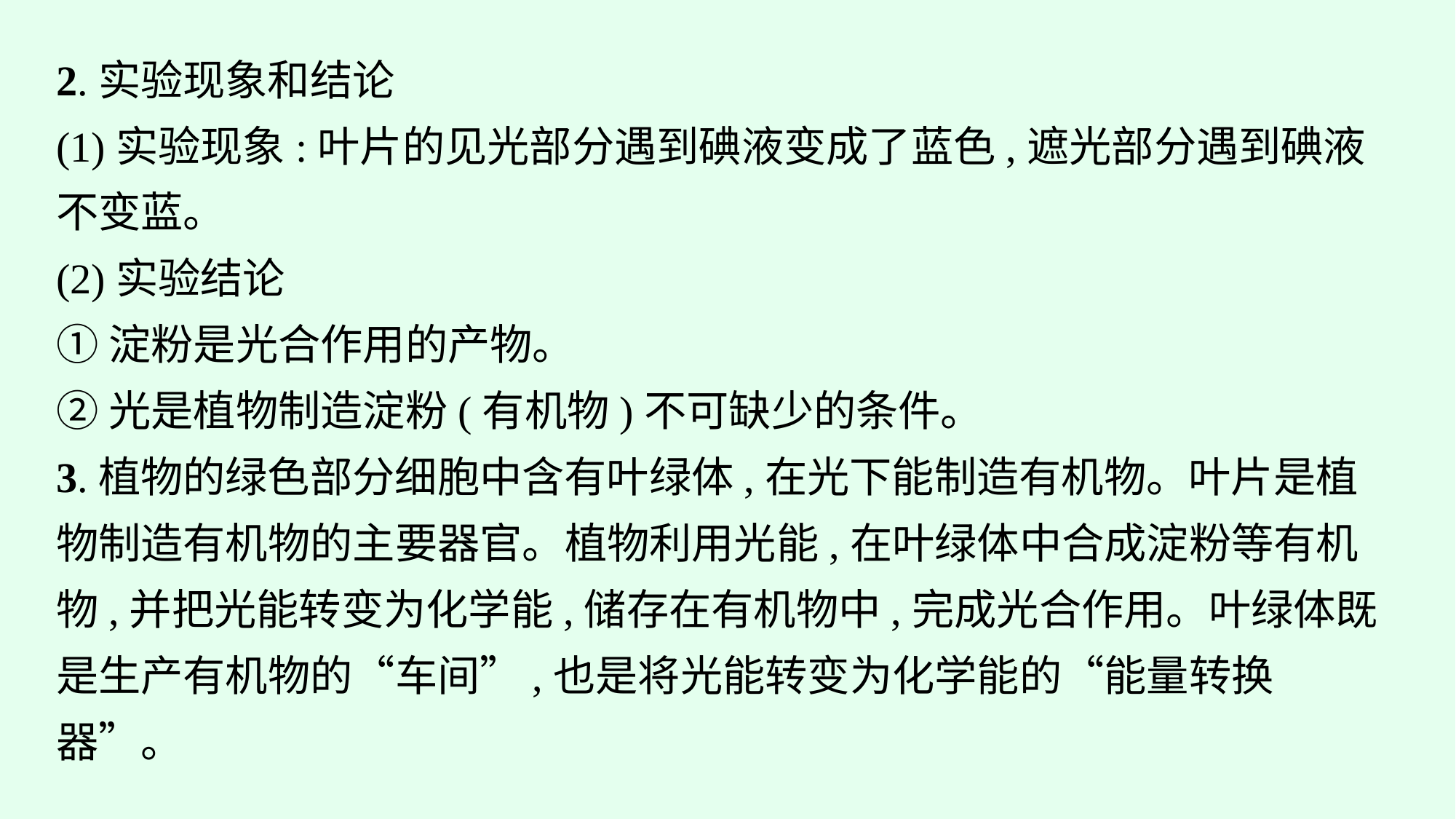

2.实验现象和结论
(1)实验现象:叶片的见光部分遇到碘液变成了蓝色,遮光部分遇到碘液不变蓝。
(2)实验结论
①淀粉是光合作用的产物。
②光是植物制造淀粉(有机物)不可缺少的条件。
3.植物的绿色部分细胞中含有叶绿体,在光下能制造有机物。叶片是植物制造有机物的主要器官。植物利用光能,在叶绿体中合成淀粉等有机物,并把光能转变为化学能,储存在有机物中,完成光合作用。叶绿体既是生产有机物的“车间”,也是将光能转变为化学能的“能量转换器”。